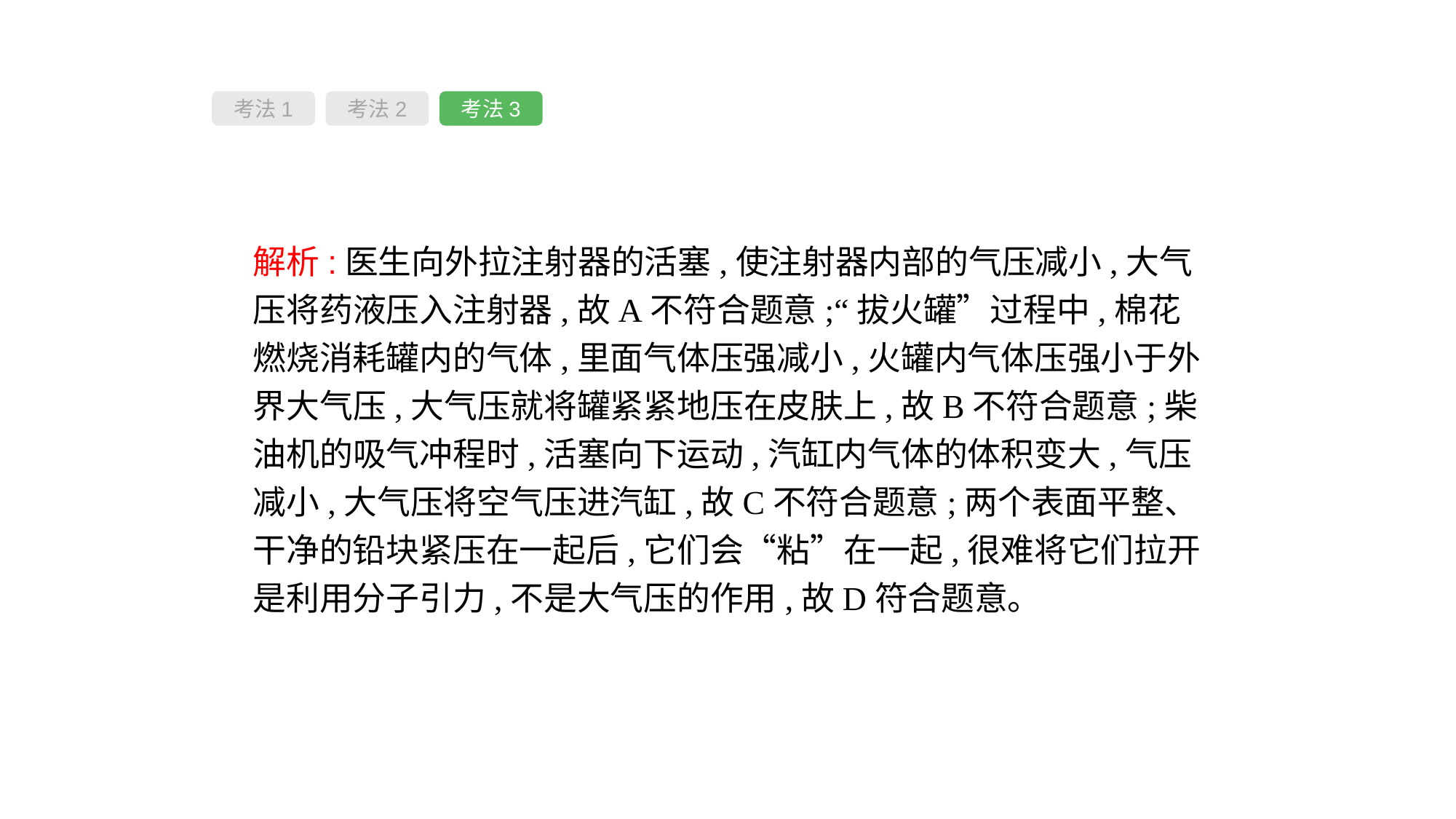

考法1
考法2
考法3
解析:医生向外拉注射器的活塞,使注射器内部的气压减小,大气压将药液压入注射器,故A不符合题意;“拔火罐”过程中,棉花燃烧消耗罐内的气体,里面气体压强减小,火罐内气体压强小于外界大气压,大气压就将罐紧紧地压在皮肤上,故B不符合题意;柴油机的吸气冲程时,活塞向下运动,汽缸内气体的体积变大,气压减小,大气压将空气压进汽缸,故C不符合题意;两个表面平整、干净的铅块紧压在一起后,它们会“粘”在一起,很难将它们拉开是利用分子引力,不是大气压的作用,故D符合题意。